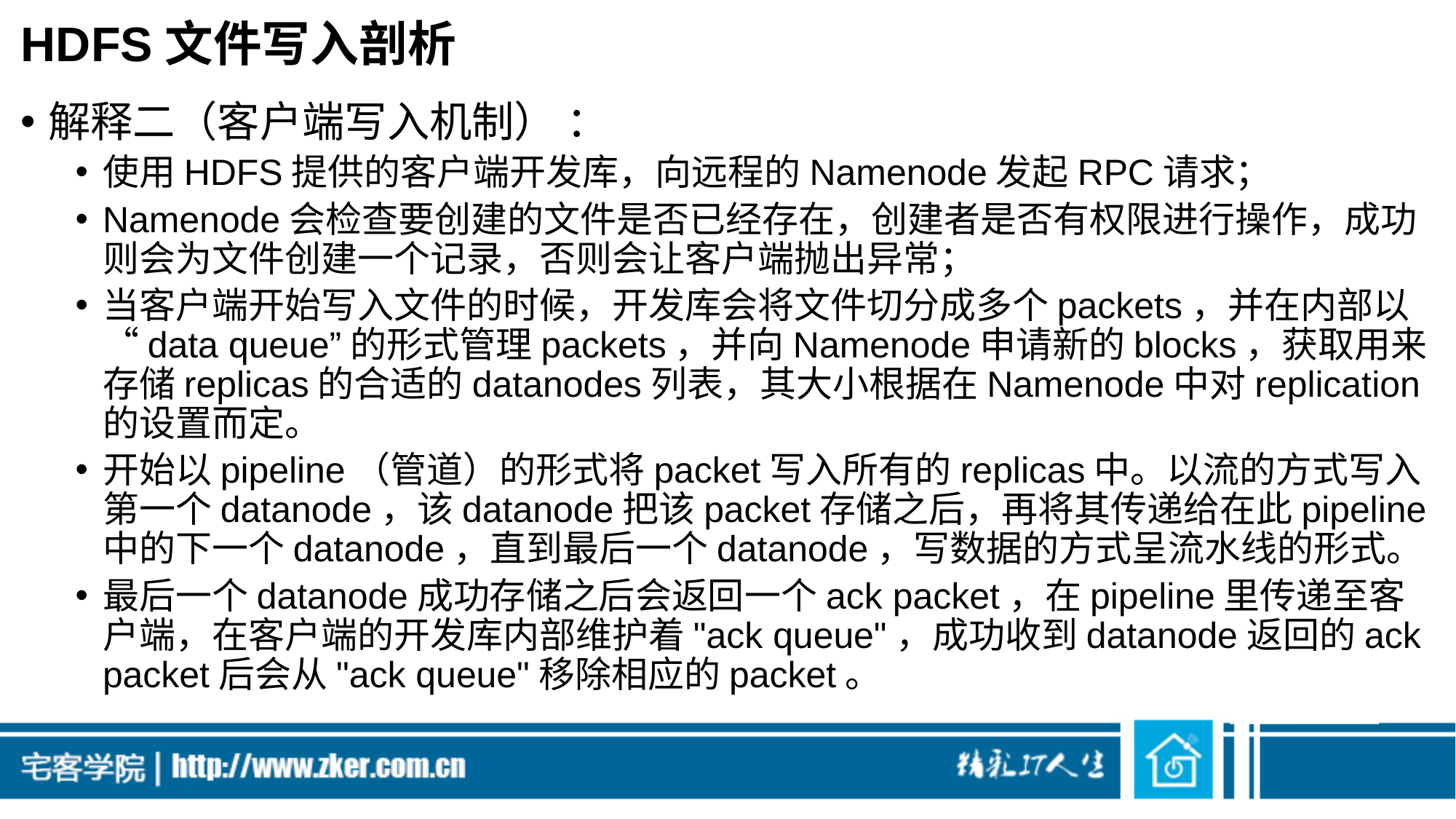

# HDFS文件写入剖析
解释二（客户端写入机制） ：
使用HDFS提供的客户端开发库，向远程的Namenode发起RPC请求；
Namenode会检查要创建的文件是否已经存在，创建者是否有权限进行操作，成功则会为文件创建一个记录，否则会让客户端抛出异常；
当客户端开始写入文件的时候，开发库会将文件切分成多个packets，并在内部以“data queue”的形式管理packets，并向Namenode申请新的blocks，获取用来存储replicas的合适的datanodes列表，其大小根据在Namenode中对replication的设置而定。
开始以pipeline（管道）的形式将packet写入所有的replicas中。以流的方式写入第一个datanode，该datanode把该packet存储之后，再将其传递给在此pipeline中的下一个datanode，直到最后一个datanode，写数据的方式呈流水线的形式。
最后一个datanode成功存储之后会返回一个ack packet，在pipeline里传递至客户端，在客户端的开发库内部维护着"ack queue"，成功收到datanode返回的ack packet后会从"ack queue"移除相应的packet。